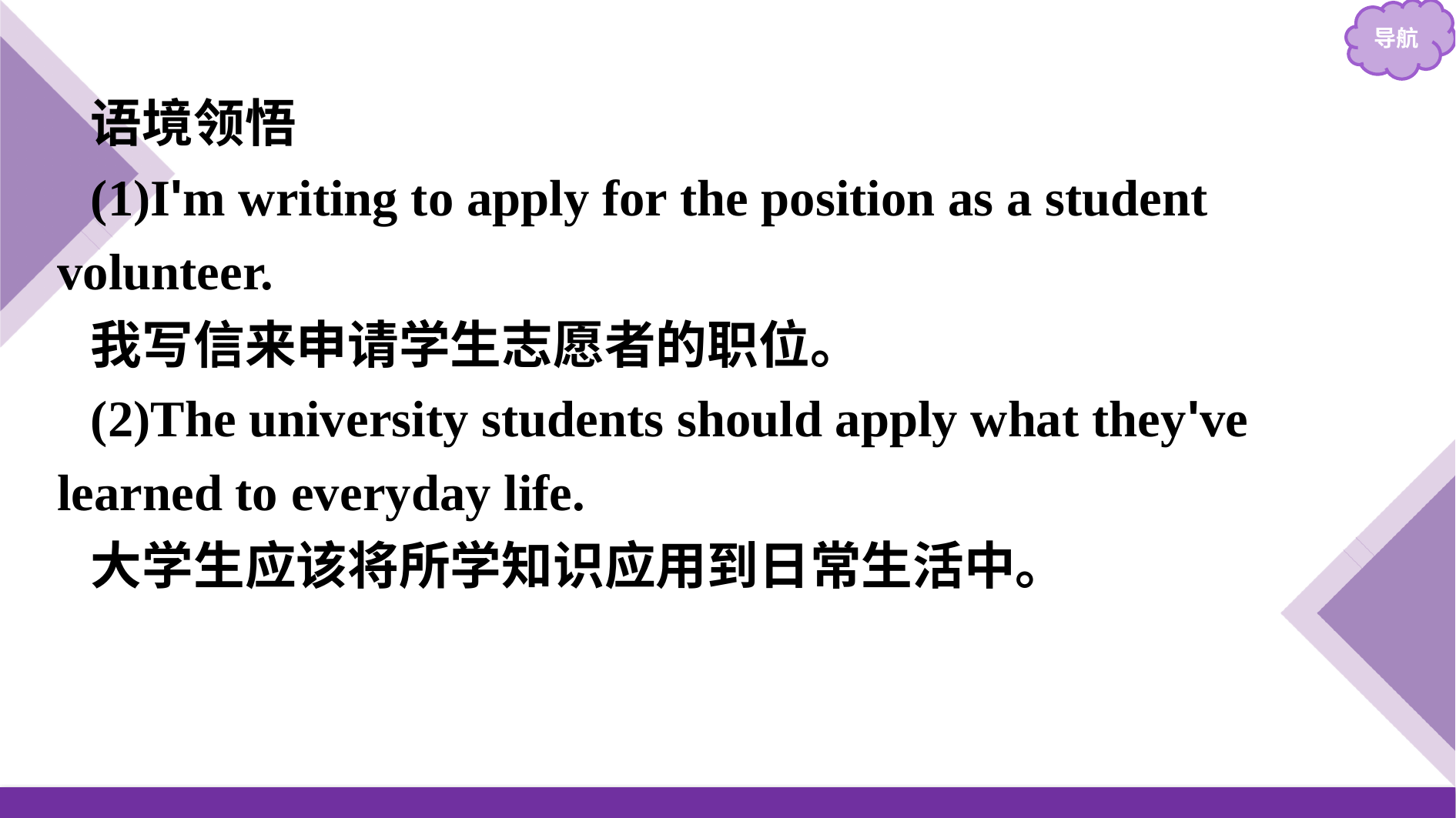

语境领悟
(1)I'm writing to apply for the position as a student volunteer.
我写信来申请学生志愿者的职位。
(2)The university students should apply what they've learned to everyday life.
大学生应该将所学知识应用到日常生活中。